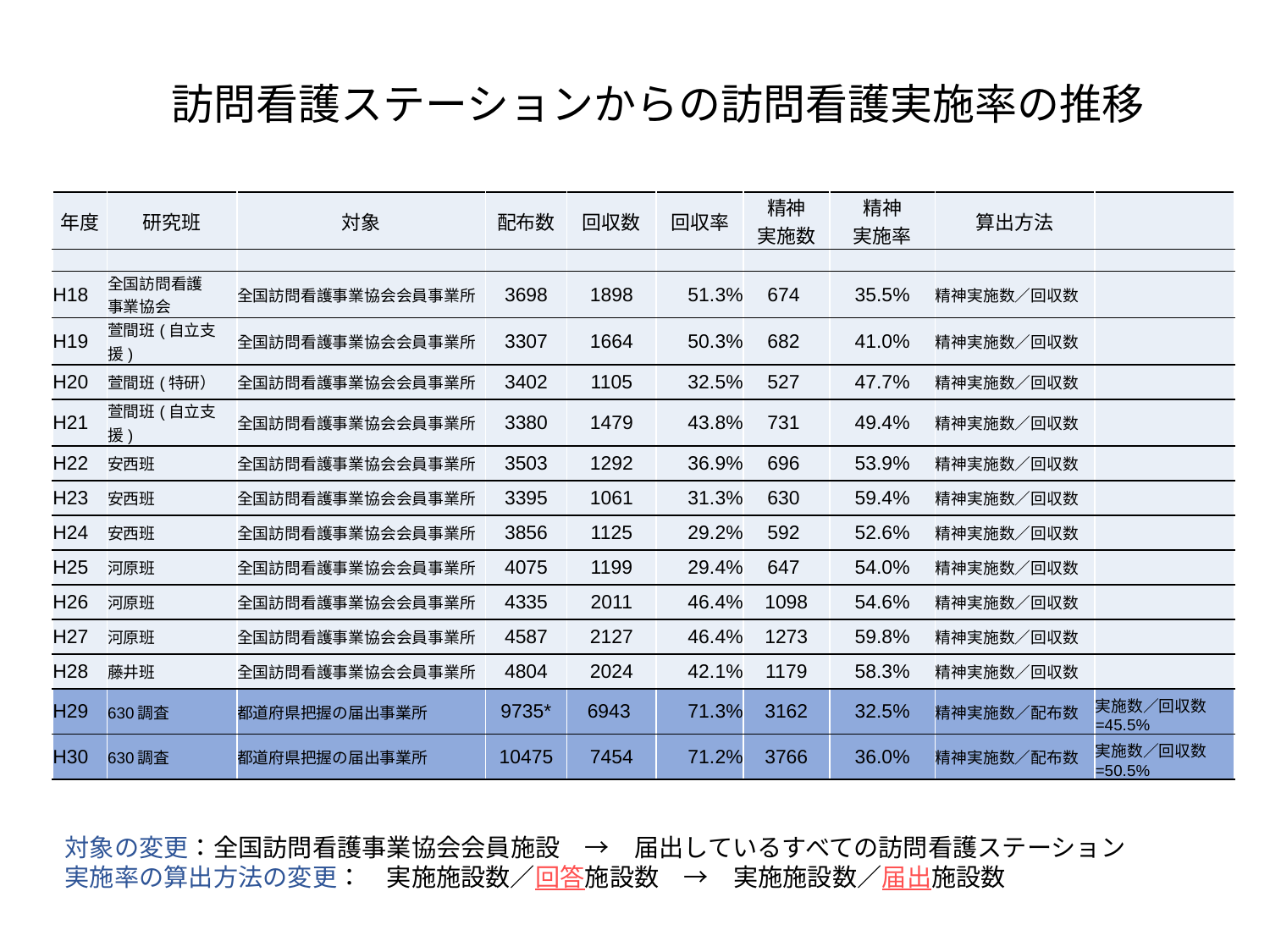

訪問看護ステーションからの訪問看護実施率の推移
| 年度 | 研究班 | 対象 | 配布数 | 回収数 | 回収率 | 精神 実施数 | 精神 実施率 | 算出方法 |  |
| --- | --- | --- | --- | --- | --- | --- | --- | --- | --- |
|  |  |  |  |  |  |  |  |  |  |
| H18 | 全国訪問看護 事業協会 | 全国訪問看護事業協会会員事業所 | 3698 | 1898 | 51.3% | 674 | 35.5% | 精神実施数／回収数 |  |
| H19 | 萱間班(自立支援) | 全国訪問看護事業協会会員事業所 | 3307 | 1664 | 50.3% | 682 | 41.0% | 精神実施数／回収数 |  |
| H20 | 萱間班(特研） | 全国訪問看護事業協会会員事業所 | 3402 | 1105 | 32.5% | 527 | 47.7% | 精神実施数／回収数 |  |
| H21 | 萱間班(自立支援) | 全国訪問看護事業協会会員事業所 | 3380 | 1479 | 43.8% | 731 | 49.4% | 精神実施数／回収数 |  |
| H22 | 安西班 | 全国訪問看護事業協会会員事業所 | 3503 | 1292 | 36.9% | 696 | 53.9% | 精神実施数／回収数 |  |
| H23 | 安西班 | 全国訪問看護事業協会会員事業所 | 3395 | 1061 | 31.3% | 630 | 59.4% | 精神実施数／回収数 |  |
| H24 | 安西班 | 全国訪問看護事業協会会員事業所 | 3856 | 1125 | 29.2% | 592 | 52.6% | 精神実施数／回収数 |  |
| H25 | 河原班 | 全国訪問看護事業協会会員事業所 | 4075 | 1199 | 29.4% | 647 | 54.0% | 精神実施数／回収数 |  |
| H26 | 河原班 | 全国訪問看護事業協会会員事業所 | 4335 | 2011 | 46.4% | 1098 | 54.6% | 精神実施数／回収数 |  |
| H27 | 河原班 | 全国訪問看護事業協会会員事業所 | 4587 | 2127 | 46.4% | 1273 | 59.8% | 精神実施数／回収数 |  |
| H28 | 藤井班 | 全国訪問看護事業協会会員事業所 | 4804 | 2024 | 42.1% | 1179 | 58.3% | 精神実施数／回収数 |  |
| H29 | 630調査 | 都道府県把握の届出事業所 | 9735\* | 6943 | 71.3% | 3162 | 32.5% | 精神実施数／配布数 | 実施数／回収数=45.5% |
| H30 | 630調査 | 都道府県把握の届出事業所 | 10475 | 7454 | 71.2% | 3766 | 36.0% | 精神実施数／配布数 | 実施数／回収数=50.5% |
対象の変更：全国訪問看護事業協会会員施設　→　届出しているすべての訪問看護ステーション
実施率の算出方法の変更：　実施施設数／回答施設数　→　実施施設数／届出施設数